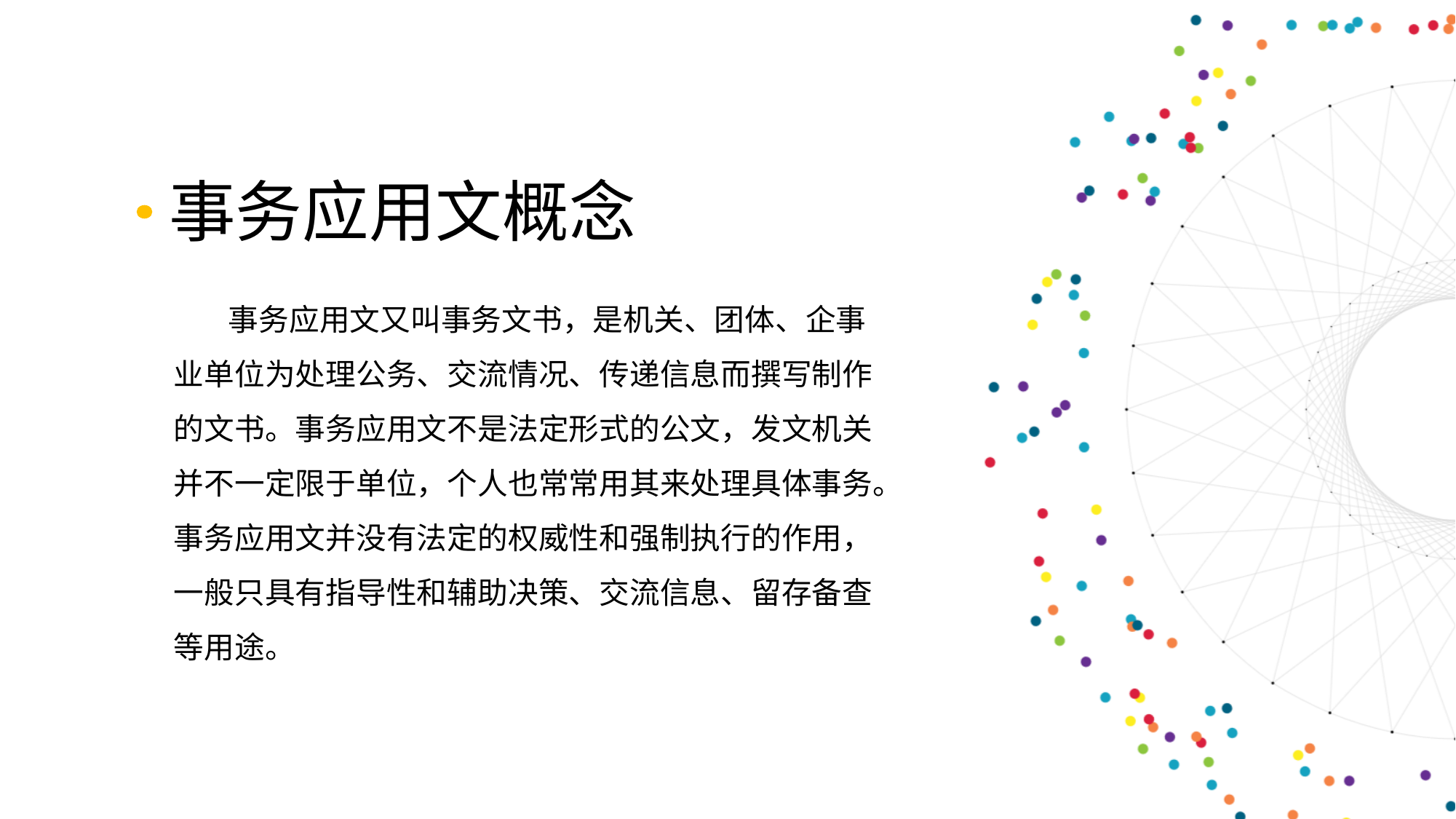

事务应用文概念

       事务应用文又叫事务文书，是机关、团体、企事业单位为处理公务、交流情况、传递信息而撰写制作的文书。事务应用文不是法定形式的公文，发文机关并不一定限于单位，个人也常常用其来处理具体事务。事务应用文并没有法定的权威性和强制执行的作用，一般只具有指导性和辅助决策、交流信息、留存备查等用途。